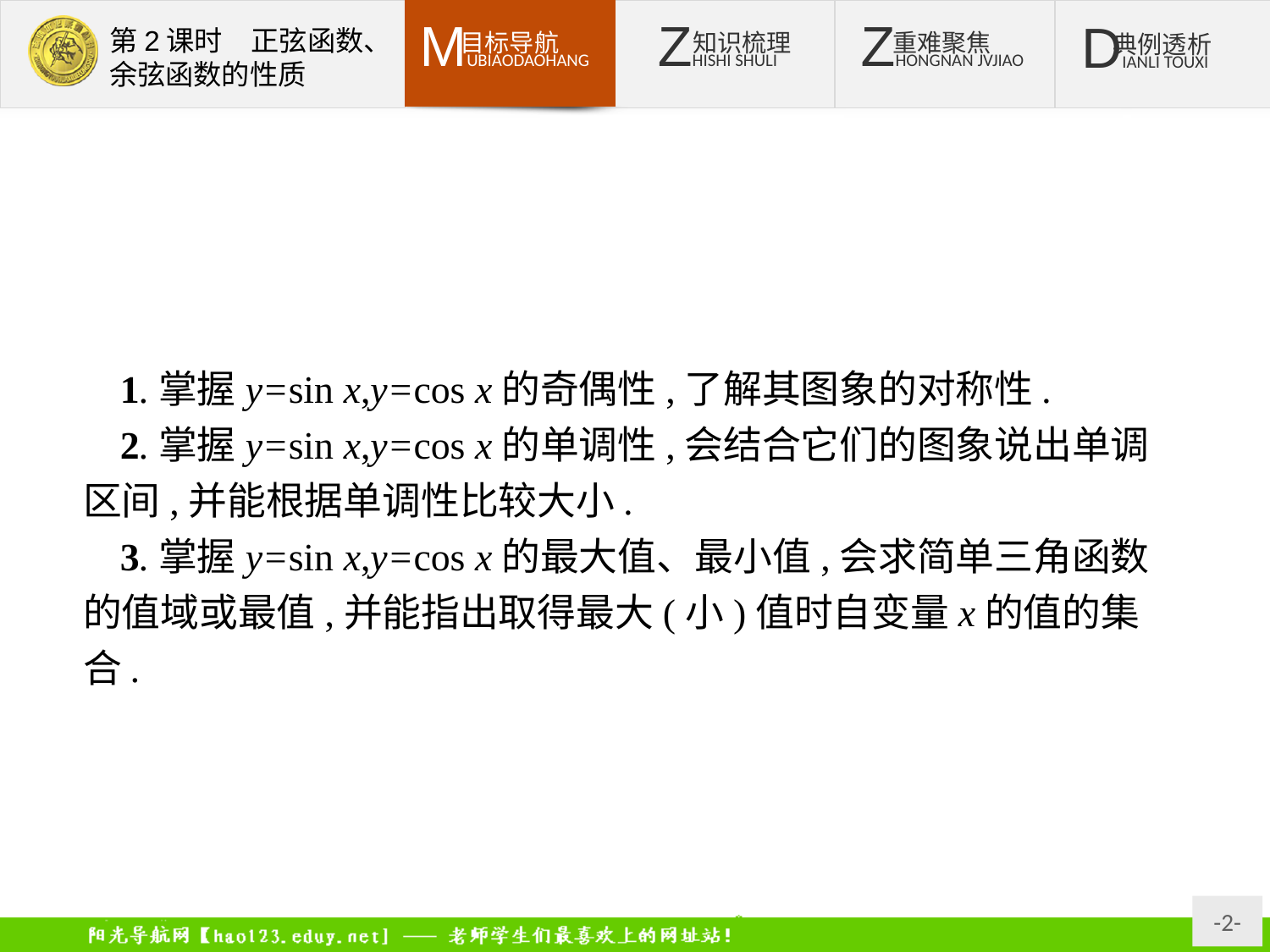

1.掌握y=sin x,y=cos x的奇偶性,了解其图象的对称性.
2.掌握y=sin x,y=cos x的单调性,会结合它们的图象说出单调区间,并能根据单调性比较大小.
3.掌握y=sin x,y=cos x的最大值、最小值,会求简单三角函数的值域或最值,并能指出取得最大(小)值时自变量x的值的集合.